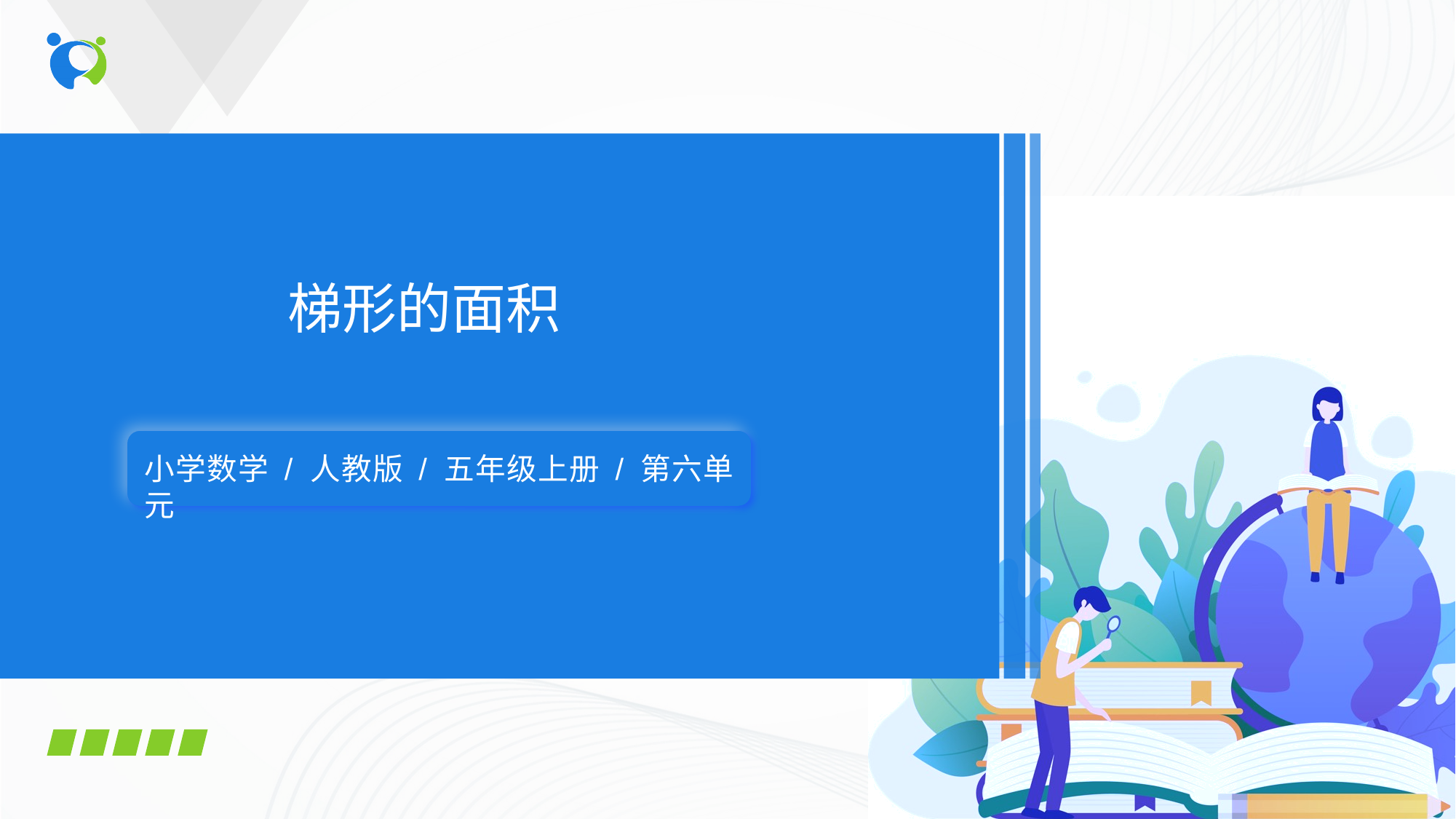

梯形的面积

小学数学 / 人教版 / 五年级上册 / 第六单元